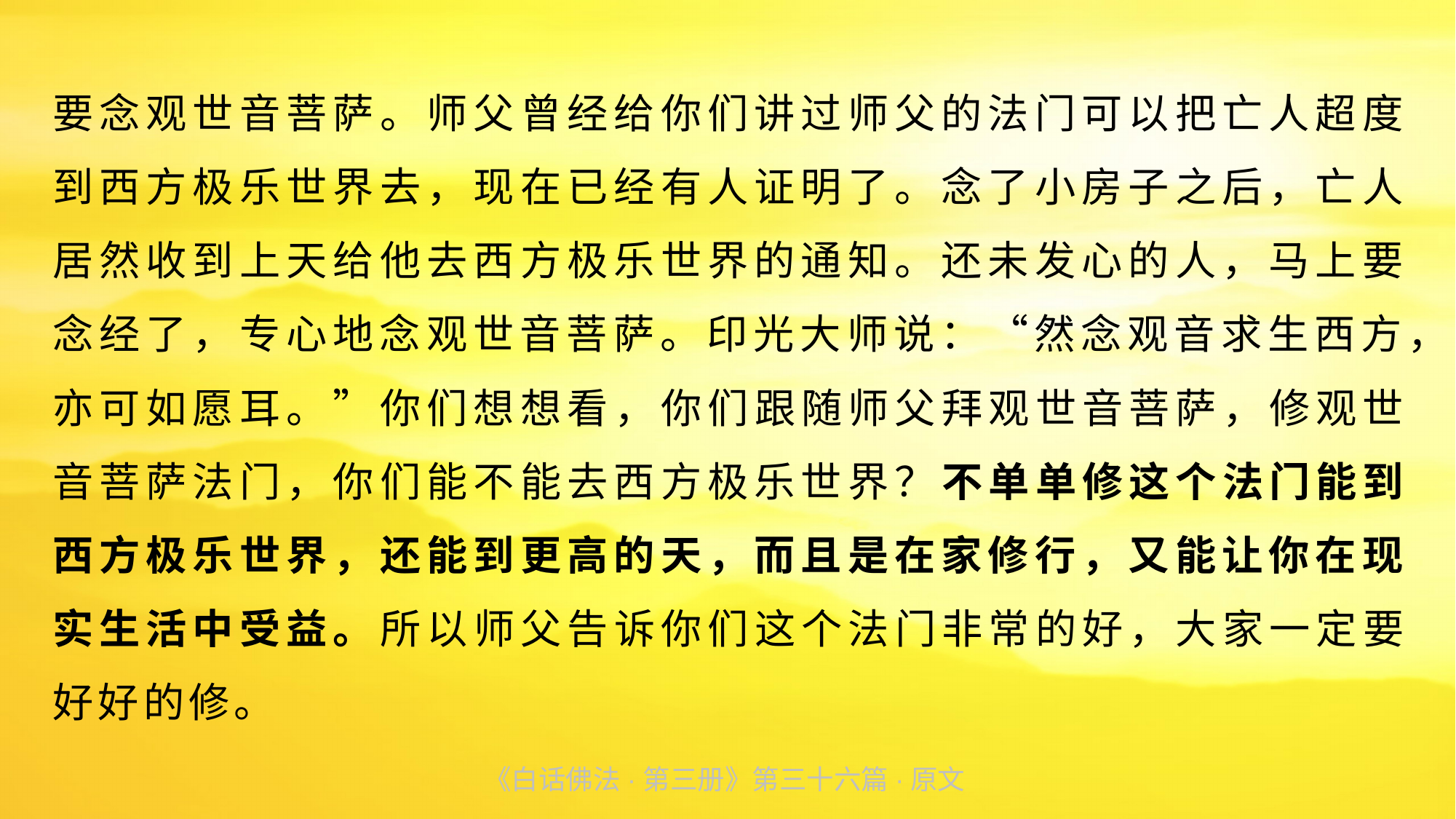

要念观世音菩萨。师父曾经给你们讲过师父的法门可以把亡人超度到西方极乐世界去，现在已经有人证明了。念了小房子之后，亡人居然收到上天给他去西方极乐世界的通知。还未发心的人，马上要念经了，专心地念观世音菩萨。印光大师说：“然念观音求生西方，亦可如愿耳。”你们想想看，你们跟随师父拜观世音菩萨，修观世音菩萨法门，你们能不能去西方极乐世界？不单单修这个法门能到西方极乐世界，还能到更高的天，而且是在家修行，又能让你在现实生活中受益。所以师父告诉你们这个法门非常的好，大家一定要好好的修。
《白话佛法·第三册》第三十六篇·原文